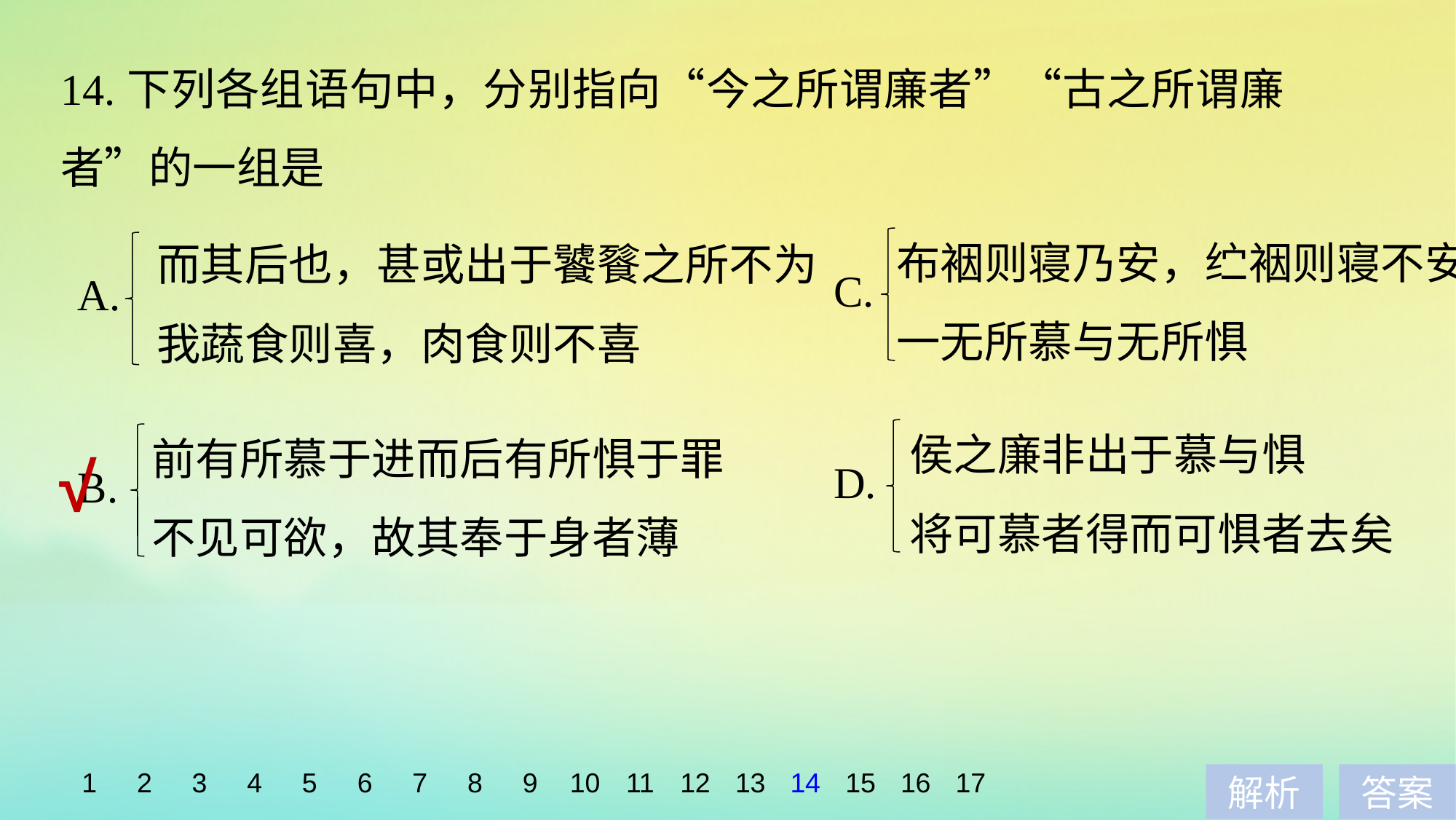

14.下列各组语句中，分别指向“今之所谓廉者”“古之所谓廉者”的一组是
布裀则寝乃安，纻裀则寝不安
一无所慕与无所惧
而其后也，甚或出于饕餮之所不为
我蔬食则喜，肉食则不喜

C.
A.
侯之廉非出于慕与惧
将可慕者得而可惧者去矣
前有所慕于进而后有所惧于罪
不见可欲，故其奉于身者薄

√
D.
B.
1
2
3
4
5
6
7
8
9
10
11
12
13
14
15
16
17
解析
答案